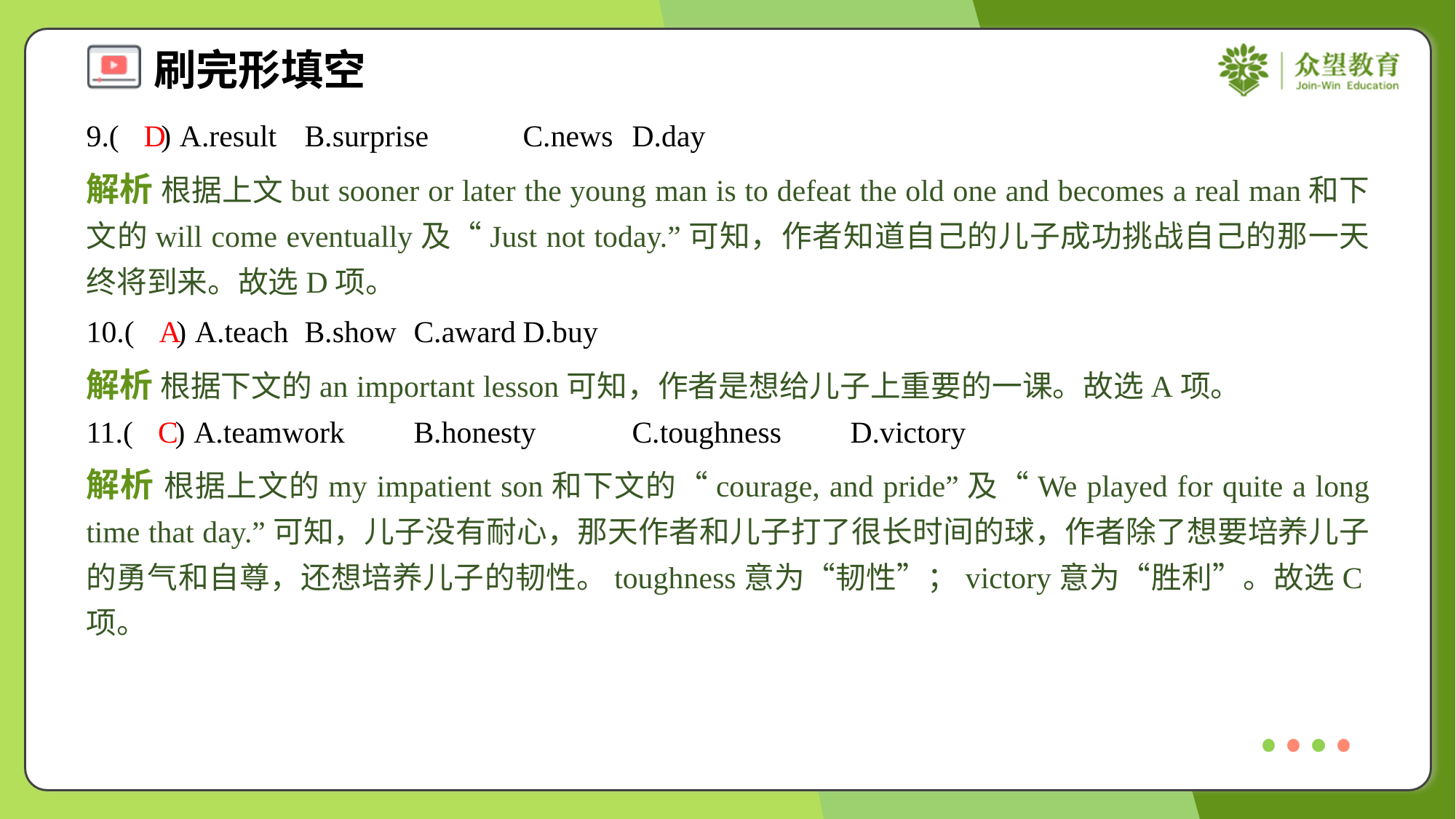

9.(     ) A.result	B.surprise	C.news	D.day
D
解析 根据上文but sooner or later the young man is to defeat the old one and becomes a real man和下文的will come eventually及“Just not today.”可知，作者知道自己的儿子成功挑战自己的那一天终将到来。故选D项。
10.(     ) A.teach	B.show	C.award	D.buy
A
解析 根据下文的an important lesson可知，作者是想给儿子上重要的一课。故选A项。
11.(     ) A.teamwork	B.honesty	C.toughness	D.victory
C
解析 根据上文的my impatient son和下文的“courage, and pride”及“We played for quite a long time that day.”可知，儿子没有耐心，那天作者和儿子打了很长时间的球，作者除了想要培养儿子的勇气和自尊，还想培养儿子的韧性。toughness意为“韧性”；victory意为“胜利”。故选C项。